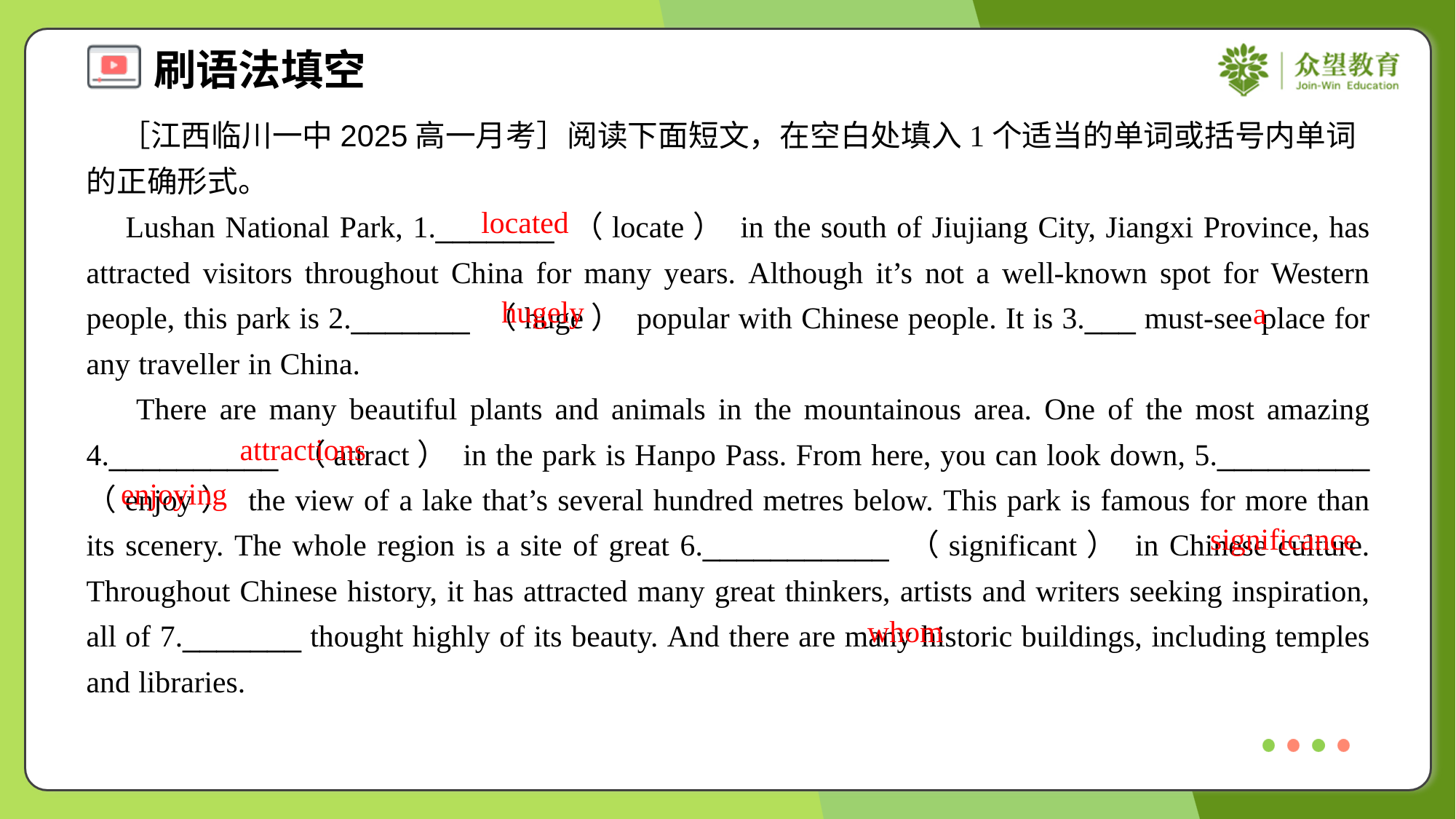

［江西临川一中2025高一月考］阅读下面短文，在空白处填入1个适当的单词或括号内单词的正确形式。
    Lushan National Park, 1._______ （locate） in the south of Jiujiang City, Jiangxi Province, has attracted visitors throughout China for many years. Although it’s not a well-known spot for Western people, this park is 2._______ （huge） popular with Chinese people. It is 3.___ must-see place for any traveller in China.
    There are many beautiful plants and animals in the mountainous area. One of the most amazing 4.__________ （attract） in the park is Hanpo Pass. From here, you can look down, 5._________ （enjoy） the view of a lake that’s several hundred metres below. This park is famous for more than its scenery. The whole region is a site of great 6.___________ （significant） in Chinese culture. Throughout Chinese history, it has attracted many great thinkers, artists and writers seeking inspiration, all of 7._______ thought highly of its beauty. And there are many historic buildings, including temples and libraries.
located
hugely
a
attractions
enjoying
significance
whom